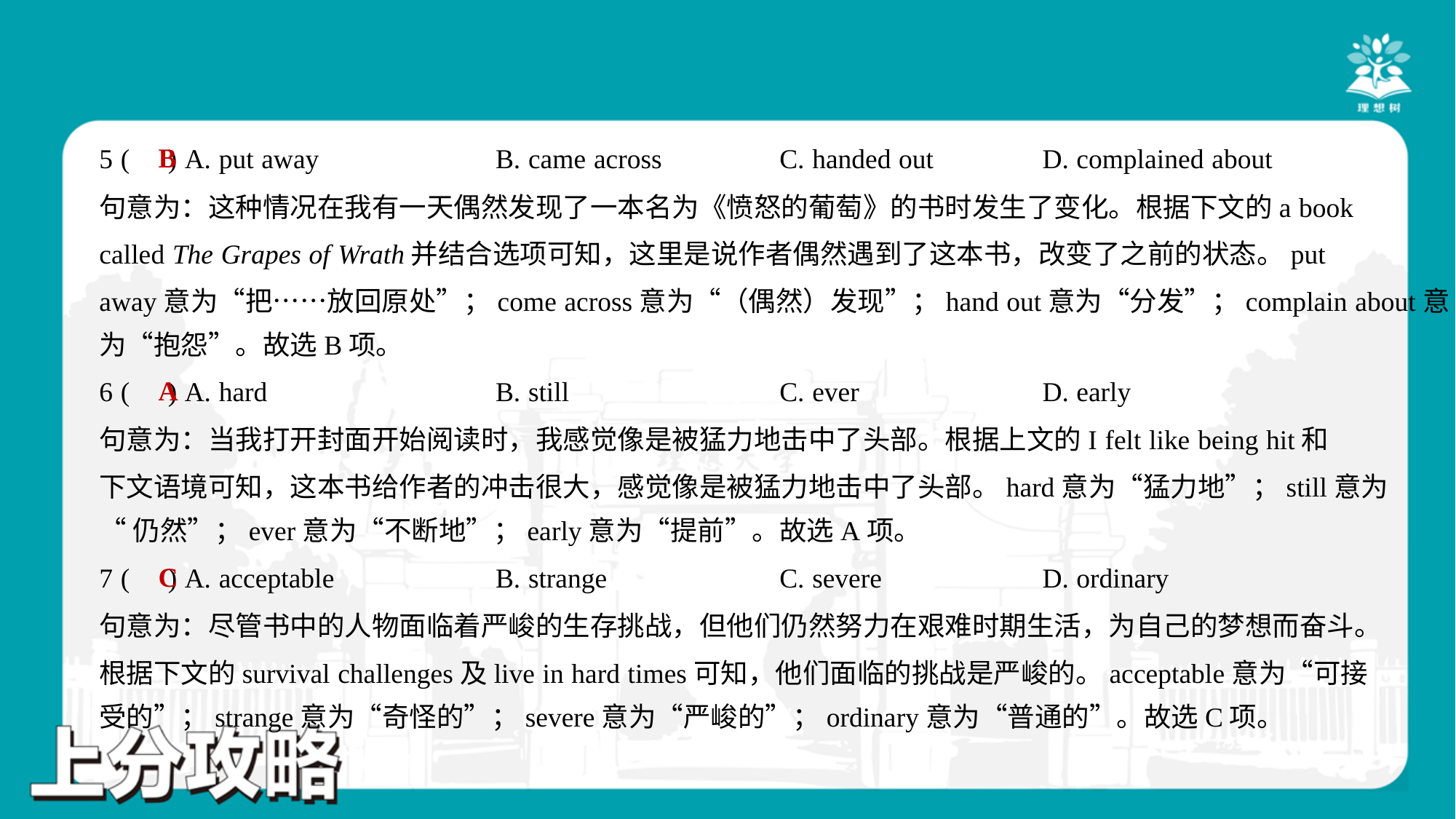

B
5 (     ) A. put away	B. came across	C. handed out	D. complained about
句意为：这种情况在我有一天偶然发现了一本名为《愤怒的葡萄》的书时发生了变化。根据下文的a book
called The Grapes of Wrath并结合选项可知，这里是说作者偶然遇到了这本书，改变了之前的状态。put
away意为“把……放回原处”；come across意为“（偶然）发现”；hand out意为“分发”；complain about意
为“抱怨”。故选B项。
A
6 (     ) A. hard	B. still	C. ever	D. early
句意为：当我打开封面开始阅读时，我感觉像是被猛力地击中了头部。根据上文的I felt like being hit和
下文语境可知，这本书给作者的冲击很大，感觉像是被猛力地击中了头部。hard意为“猛力地”；still意为
“仍然”；ever意为“不断地”；early意为“提前”。故选A项。
C
7 (     ) A. acceptable	B. strange	C. severe	D. ordinary
句意为：尽管书中的人物面临着严峻的生存挑战，但他们仍然努力在艰难时期生活，为自己的梦想而奋斗。
根据下文的survival challenges及live in hard times可知，他们面临的挑战是严峻的。acceptable意为“可接
受的”；strange意为“奇怪的”；severe意为“严峻的”；ordinary意为“普通的”。故选C项。